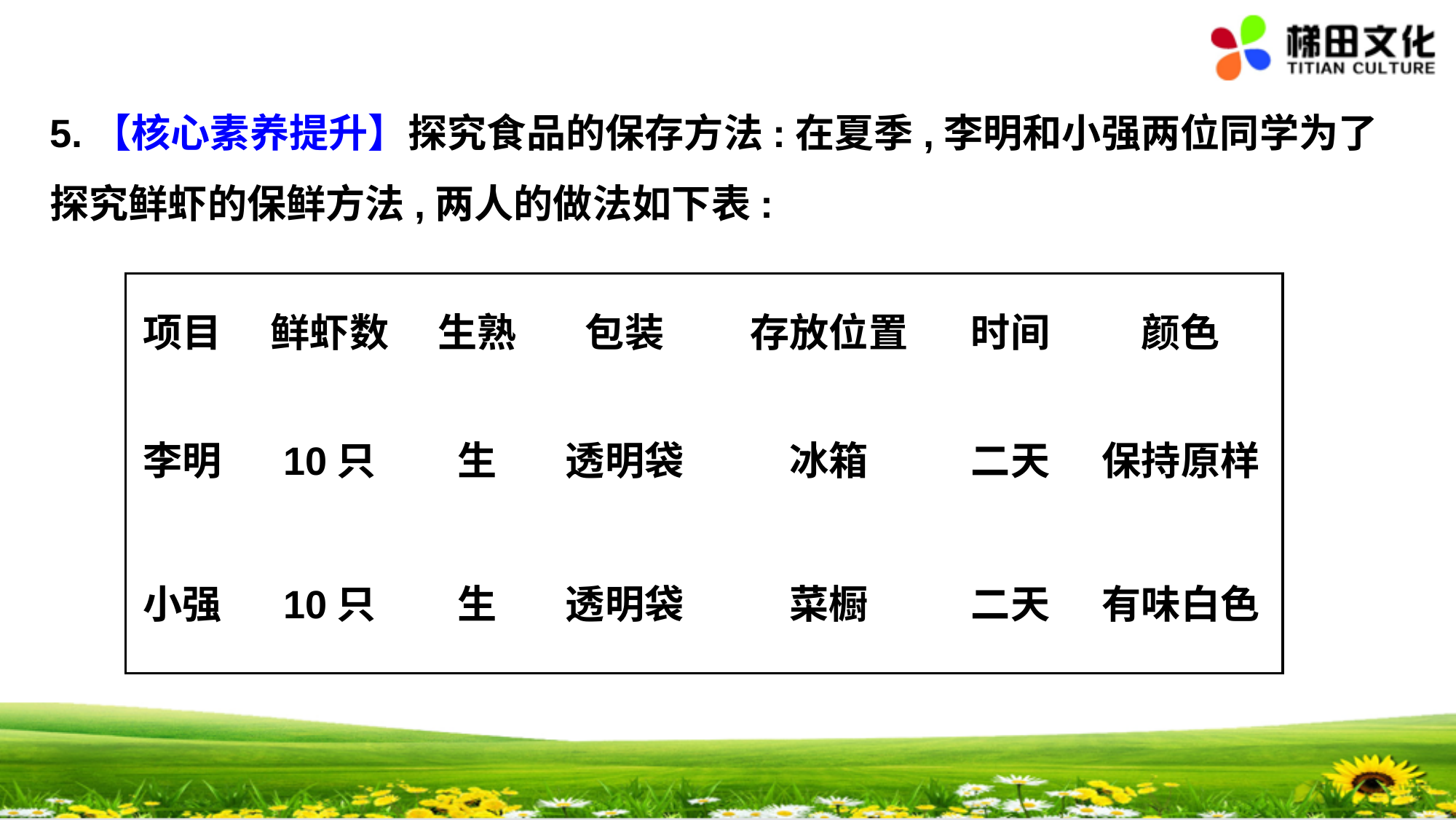

5.【核心素养提升】探究食品的保存方法:在夏季,李明和小强两位同学为了探究鲜虾的保鲜方法,两人的做法如下表:
| 项目 | 鲜虾数 | 生熟 | 包装 | 存放位置 | 时间 | 颜色 |
| --- | --- | --- | --- | --- | --- | --- |
| 李明 | 10只 | 生 | 透明袋 | 冰箱 | 二天 | 保持原样 |
| 小强 | 10只 | 生 | 透明袋 | 菜橱 | 二天 | 有味白色 |